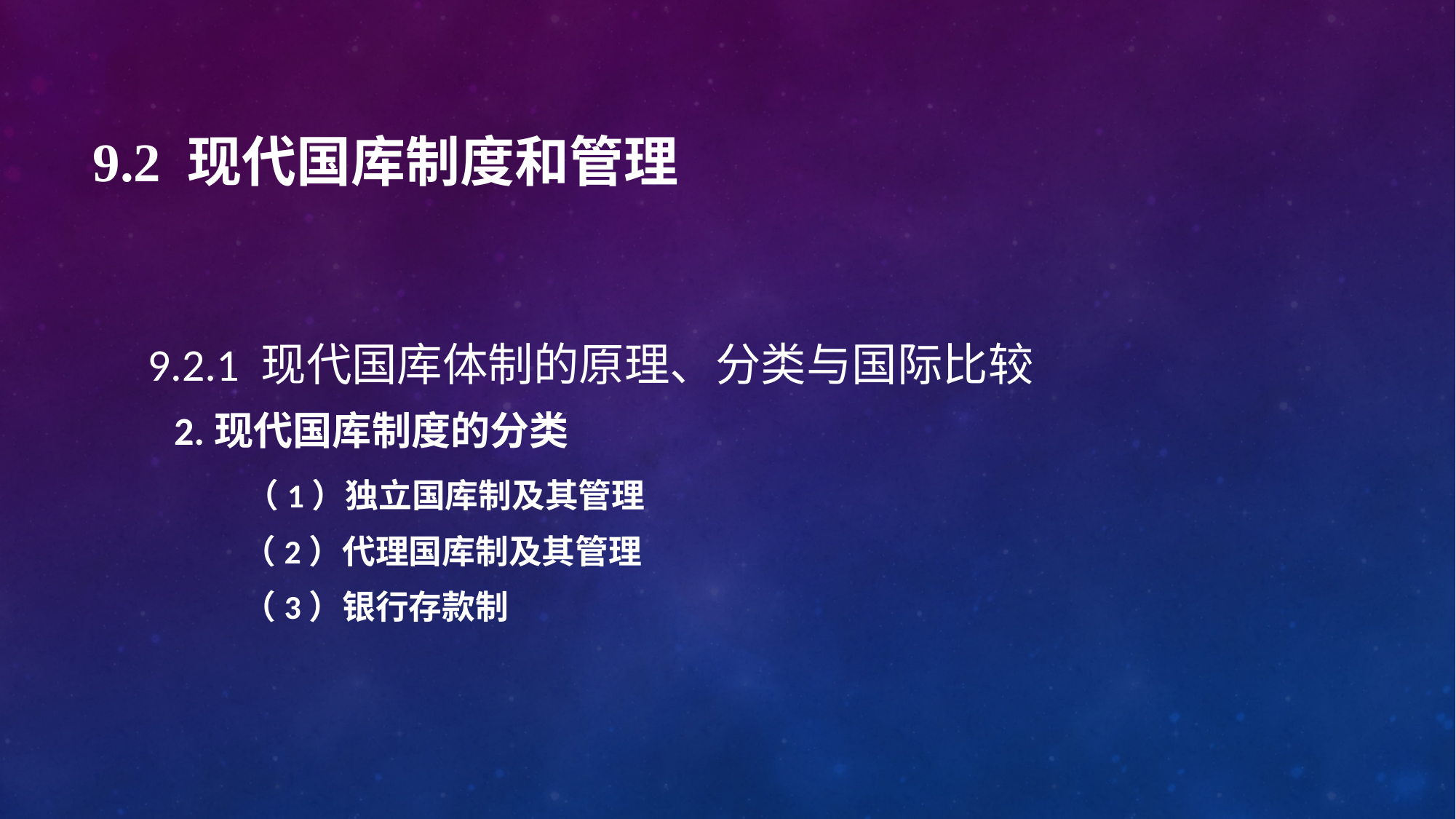

# 9.2 现代国库制度和管理
9.2.1 现代国库体制的原理、分类与国际比较
   2.现代国库制度的分类
          （1）独立国库制及其管理
（2）代理国库制及其管理
（3）银行存款制